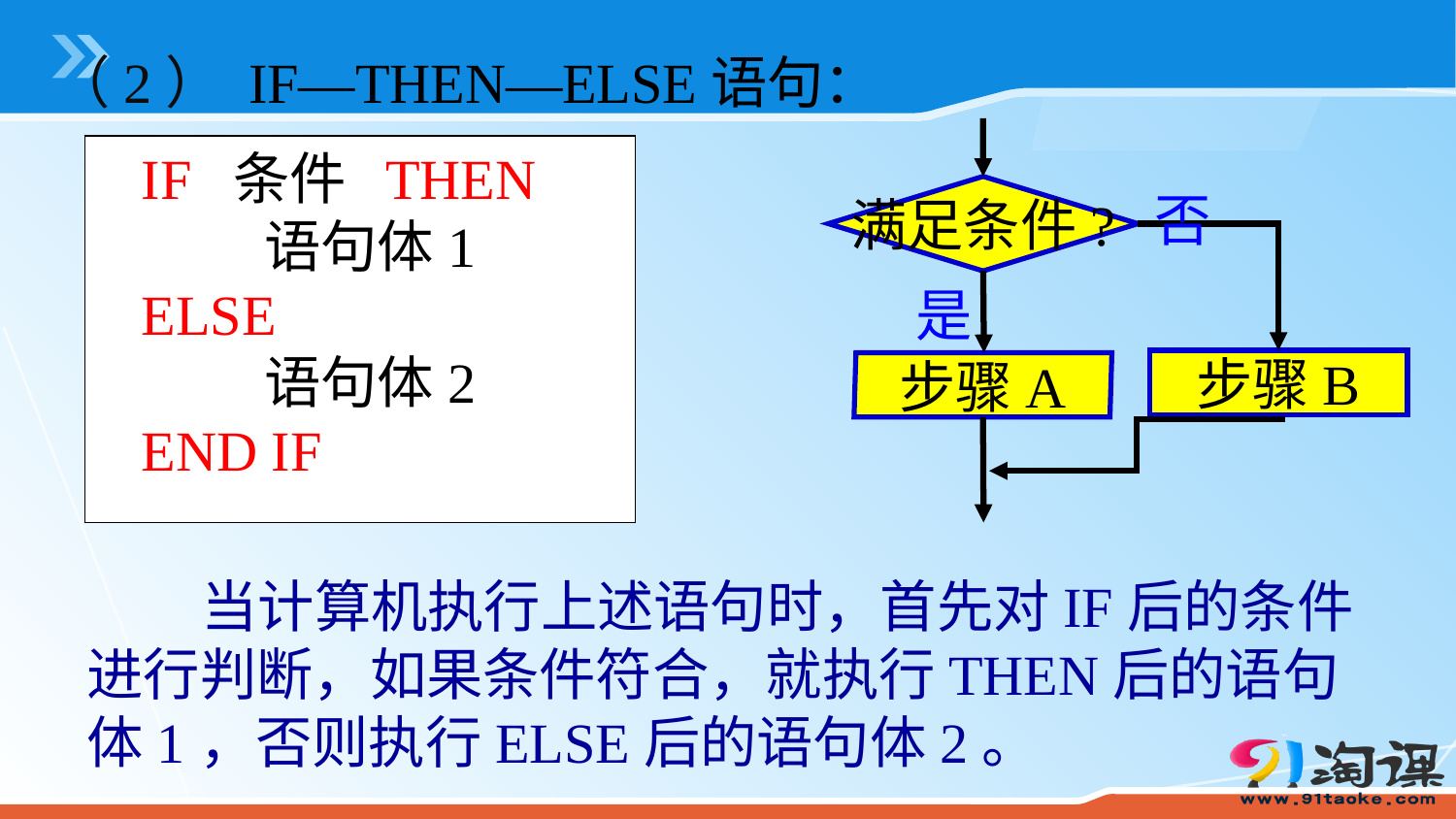

（2） IF—THEN—ELSE语句：
   IF  条件  THEN
            语句体1
   ELSE
            语句体2
   END IF
满足条件?
否
是

步骤B

步骤A
        当计算机执行上述语句时，首先对IF后的条件进行判断，如果条件符合，就执行THEN后的语句体1，否则执行ELSE后的语句体2。